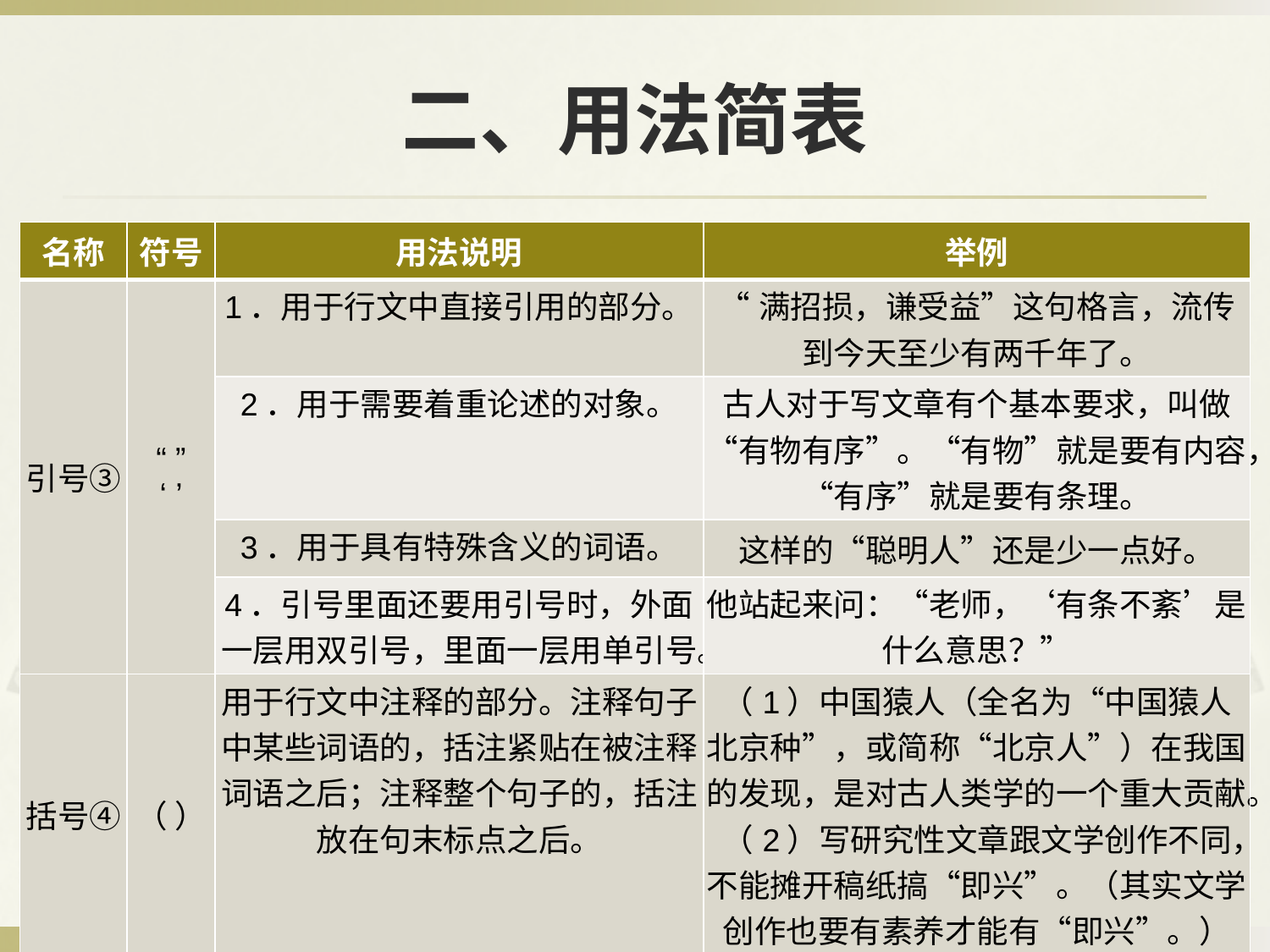

# 二、用法简表
| 名称 | 符号 | 用法说明 | 举例 |
| --- | --- | --- | --- |
| 引号③ | “ ” ‘ ’ | 1．用于行文中直接引用的部分。 | “满招损，谦受益”这句格言，流传到今天至少有两千年了。 |
|  |  | 2．用于需要着重论述的对象。 | 古人对于写文章有个基本要求，叫做“有物有序”。“有物”就是要有内容，“有序”就是要有条理。 |
|  |  | 3．用于具有特殊含义的词语。 | 这样的“聪明人”还是少一点好。 |
|  |  | 4．引号里面还要用引号时，外面一层用双引号，里面一层用单引号。 | 他站起来问：“老师，‘有条不紊’是什么意思？” |
| 括号④ | （ ） | 用于行文中注释的部分。注释句子中某些词语的，括注紧贴在被注释词语之后；注释整个句子的，括注放在句末标点之后。 | （1）中国猿人（全名为“中国猿人北京种”，或简称“北京人”）在我国的发现，是对古人类学的一个重大贡献。 （2）写研究性文章跟文学创作不同，不能摊开稿纸搞“即兴”。（其实文学创作也要有素养才能有“即兴”。） |